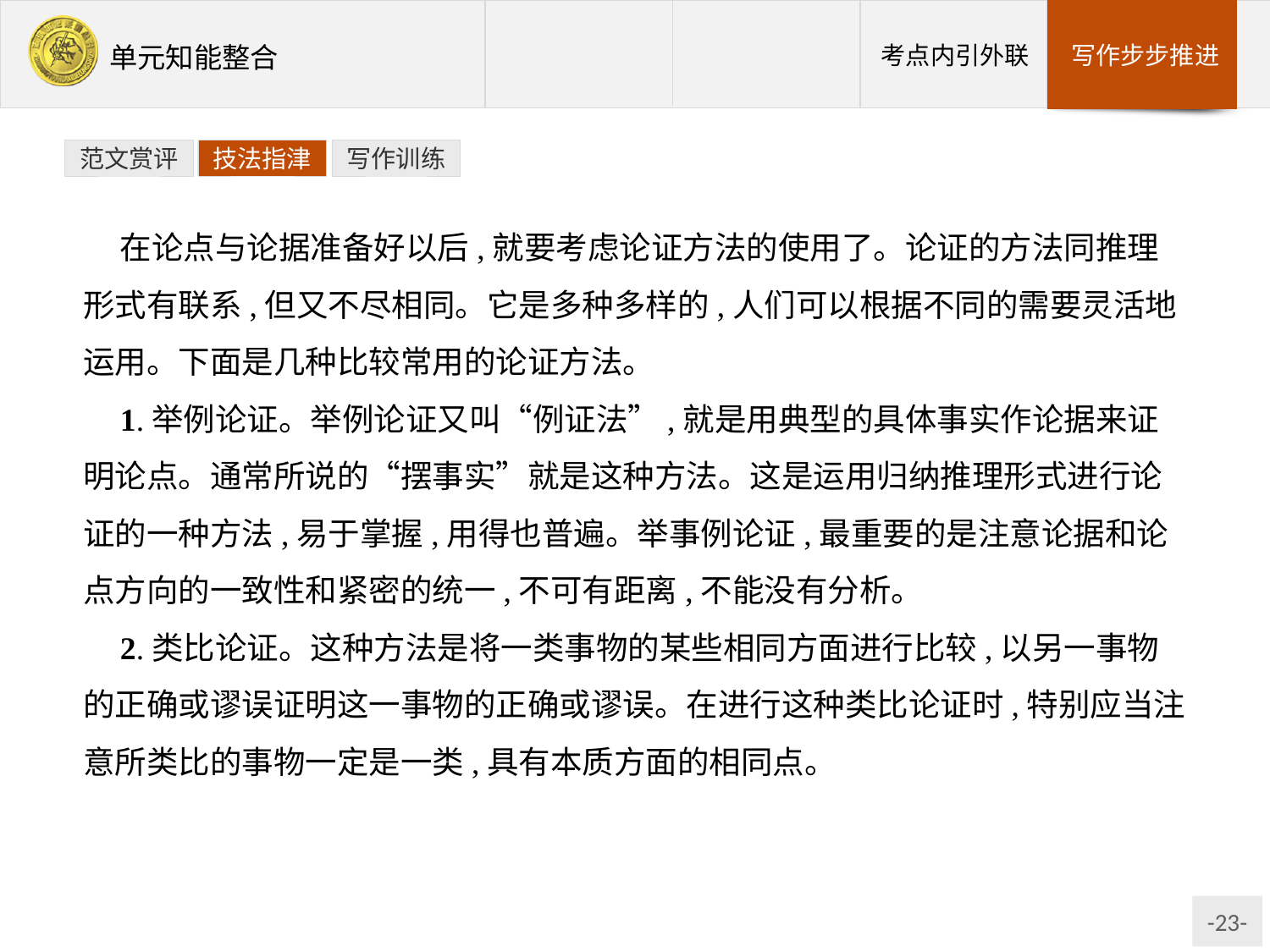

范文赏评
技法指津
写作训练
在论点与论据准备好以后,就要考虑论证方法的使用了。论证的方法同推理形式有联系,但又不尽相同。它是多种多样的,人们可以根据不同的需要灵活地运用。下面是几种比较常用的论证方法。
1.举例论证。举例论证又叫“例证法”,就是用典型的具体事实作论据来证明论点。通常所说的“摆事实”就是这种方法。这是运用归纳推理形式进行论证的一种方法,易于掌握,用得也普遍。举事例论证,最重要的是注意论据和论点方向的一致性和紧密的统一,不可有距离,不能没有分析。
2.类比论证。这种方法是将一类事物的某些相同方面进行比较,以另一事物的正确或谬误证明这一事物的正确或谬误。在进行这种类比论证时,特别应当注意所类比的事物一定是一类,具有本质方面的相同点。